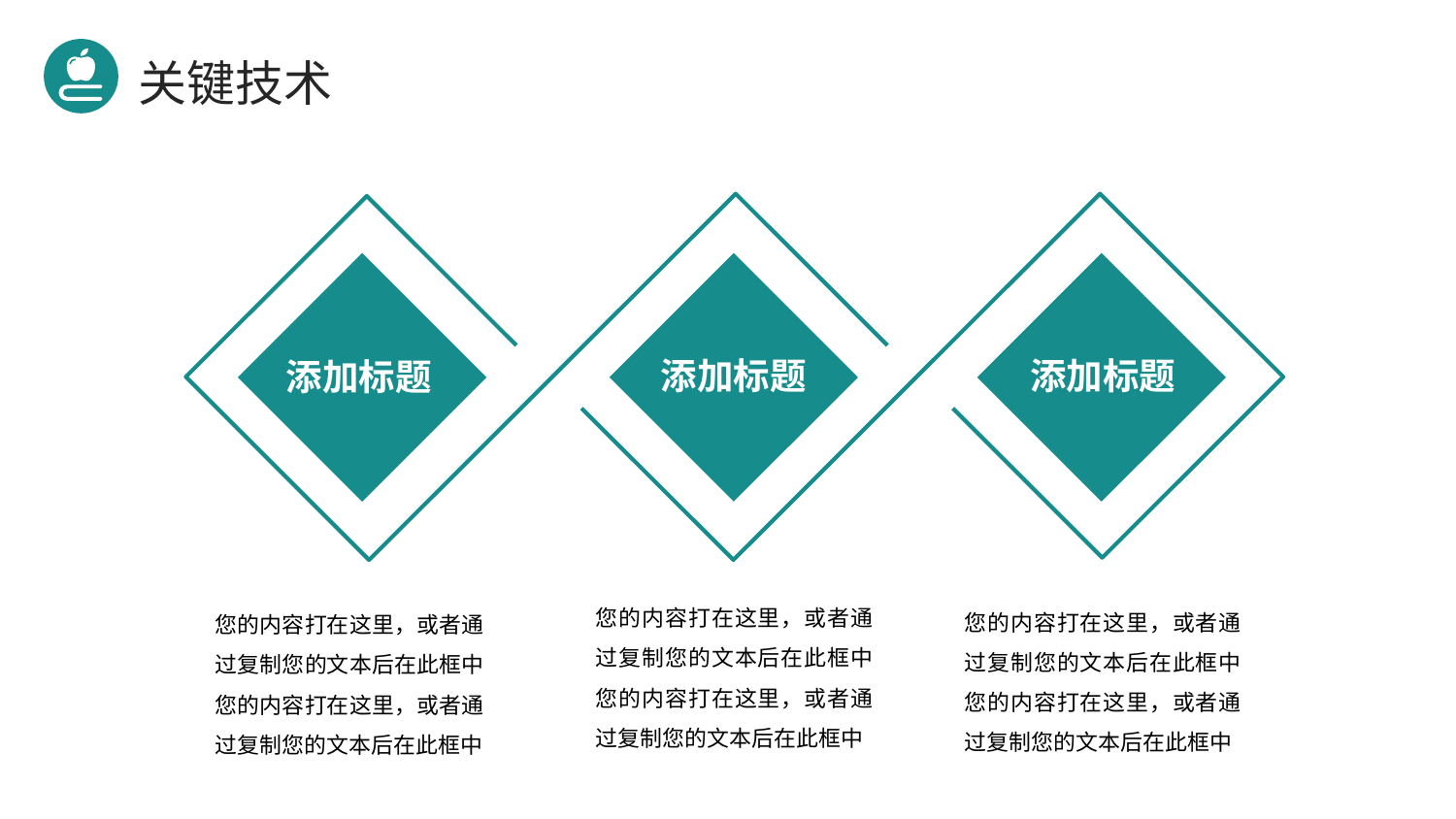

关键技术

添加标题
添加标题
添加标题
您的内容打在这里，或者通过复制您的文本后在此框中您的内容打在这里，或者通过复制您的文本后在此框中
您的内容打在这里，或者通过复制您的文本后在此框中您的内容打在这里，或者通过复制您的文本后在此框中
您的内容打在这里，或者通过复制您的文本后在此框中您的内容打在这里，或者通过复制您的文本后在此框中